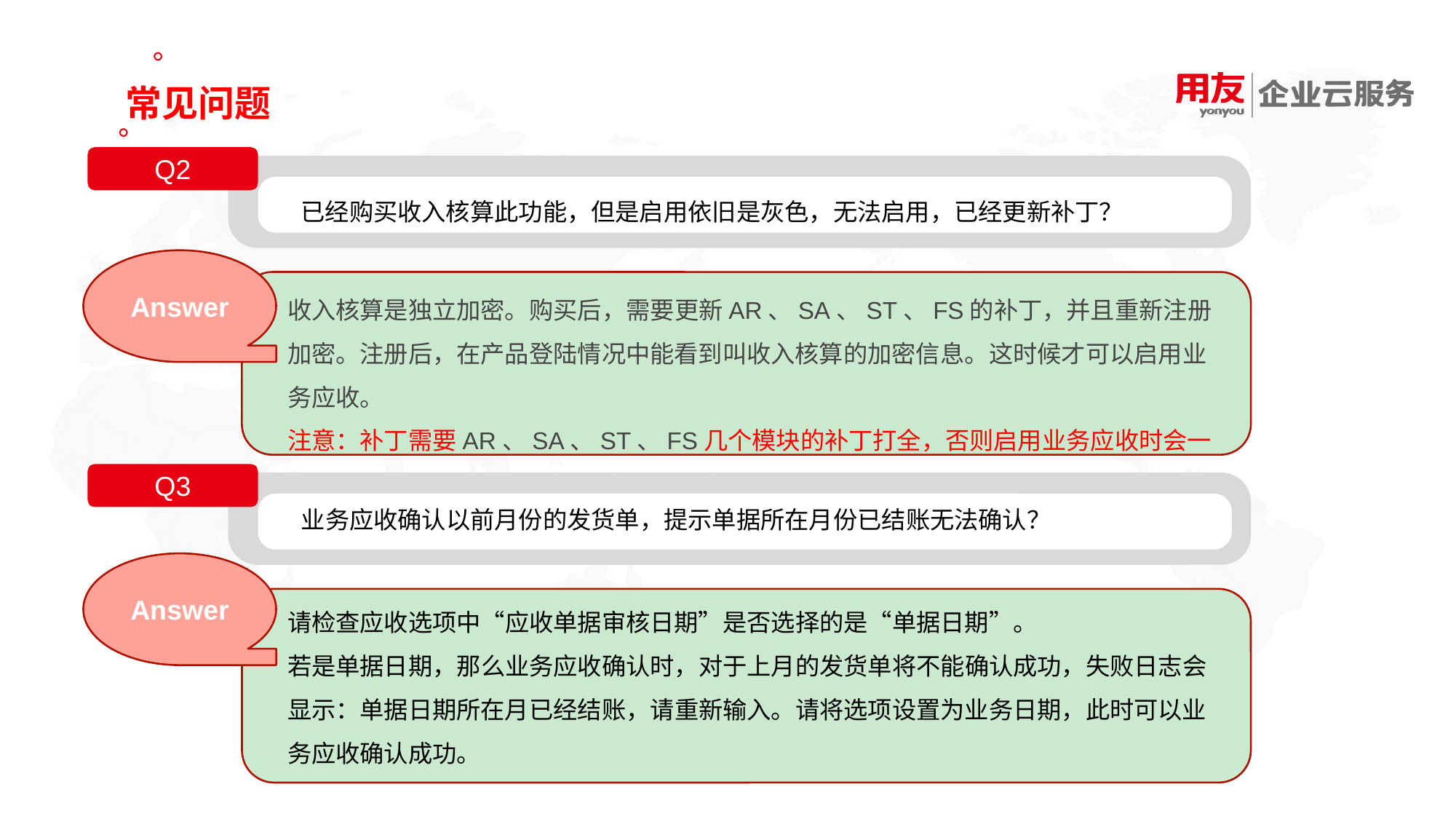

常见问题

Q2

已经购买收入核算此功能，但是启用依旧是灰色，无法启用，已经更新补丁？
Answer

收入核算是独立加密。购买后，需要更新AR、SA、ST、FS的补丁，并且重新注册加密。注册后，在产品登陆情况中能看到叫收入核算的加密信息。这时候才可以启用业务应收。
注意：补丁需要AR、SA、ST、FS几个模块的补丁打全，否则启用业务应收时会一直提示销售系统未安装补丁，实际销售的补丁已经打上，是其他几个补丁没有更新。

Q3

业务应收确认以前月份的发货单，提示单据所在月份已结账无法确认？
Answer

请检查应收选项中“应收单据审核日期”是否选择的是“单据日期”。
若是单据日期，那么业务应收确认时，对于上月的发货单将不能确认成功，失败日志会显示：单据日期所在月已经结账，请重新输入。请将选项设置为业务日期，此时可以业务应收确认成功。